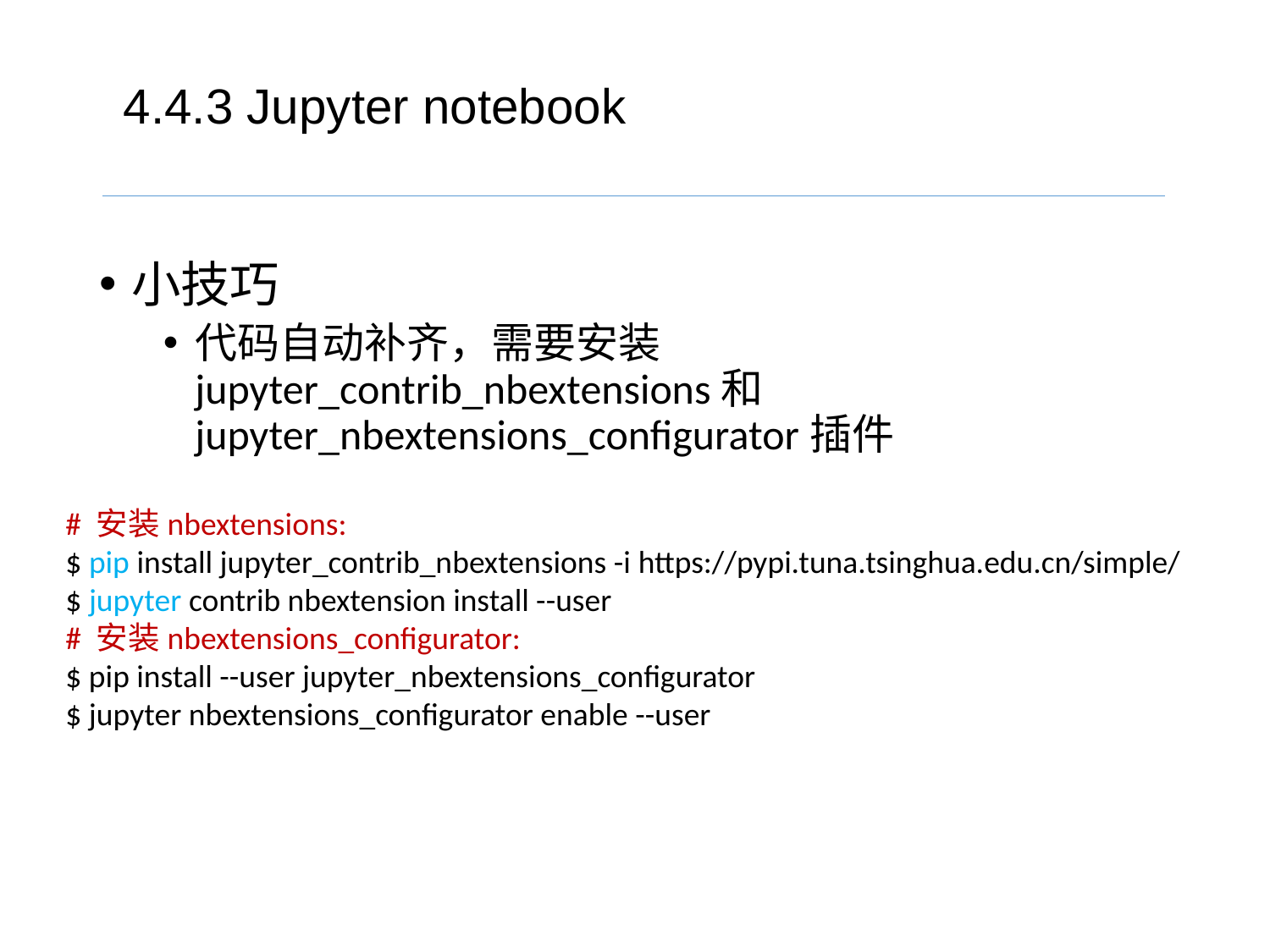

# 4.4.3 Jupyter notebook
小技巧
代码自动补齐，需要安装jupyter_contrib_nbextensions和jupyter_nbextensions_configurator插件

# 安装nbextensions:
$ pip install jupyter_contrib_nbextensions -i https://pypi.tuna.tsinghua.edu.cn/simple/
$ jupyter contrib nbextension install --user
# 安装nbextensions_configurator:
$ pip install --user jupyter_nbextensions_configurator
$ jupyter nbextensions_configurator enable --user